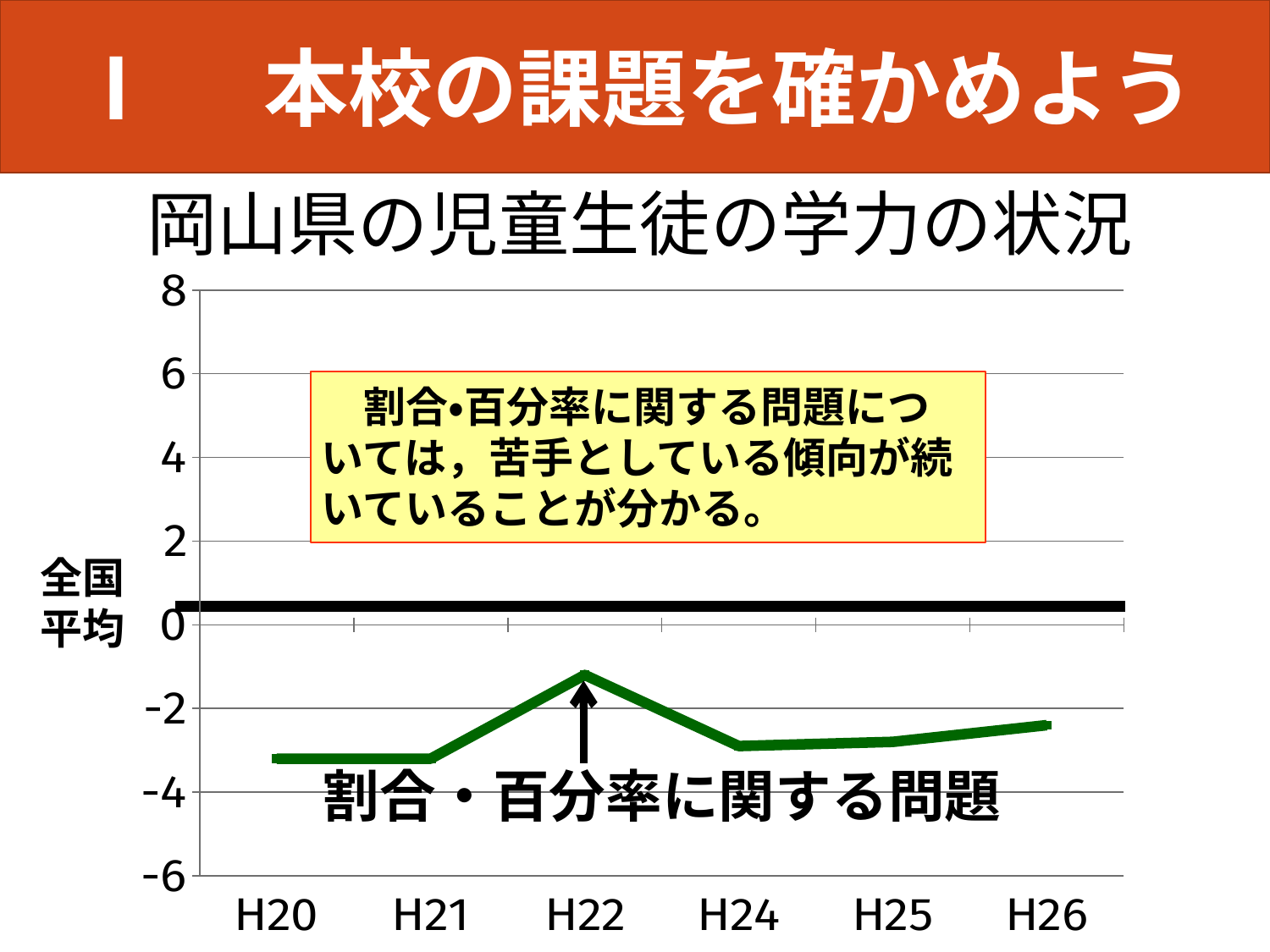

Ⅰ　本校の課題を確かめよう
岡山県の児童生徒の学力の状況

### Chart

| Category | 割合・百分率 |
|---|---|
| H20 | -3.2 |
| H21 | -3.2 |
| H22 | -1.2 |
| H24 | -2.9 |
| H25 | -2.8 |
| H26 | -2.4 |
　割合・百分率に関する問題については，苦手としている傾向が続いていることが分かる。
全国
平均
割合・百分率に関する問題